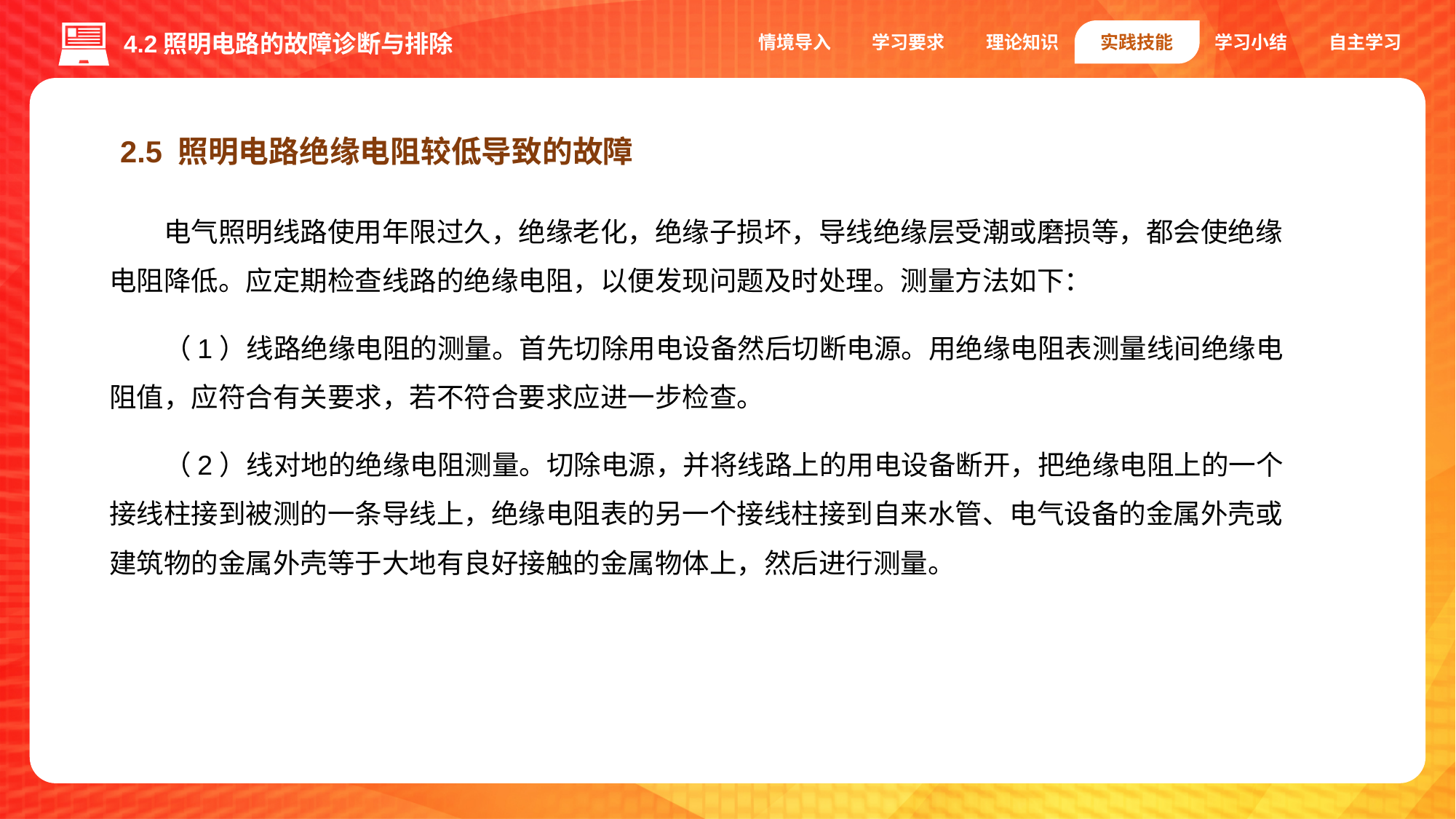

情境导入
学习要求
理论知识
实践技能
学习小结
自主学习

4.2照明电路的故障诊断与排除
2.5 照明电路绝缘电阻较低导致的故障
电气照明线路使用年限过久，绝缘老化，绝缘子损坏，导线绝缘层受潮或磨损等，都会使绝缘电阻降低。应定期检查线路的绝缘电阻，以便发现问题及时处理。测量方法如下：
（1）线路绝缘电阻的测量。首先切除用电设备然后切断电源。用绝缘电阻表测量线间绝缘电阻值，应符合有关要求，若不符合要求应进一步检查。
（2）线对地的绝缘电阻测量。切除电源，并将线路上的用电设备断开，把绝缘电阻上的一个接线柱接到被测的一条导线上，绝缘电阻表的另一个接线柱接到自来水管、电气设备的金属外壳或建筑物的金属外壳等于大地有良好接触的金属物体上，然后进行测量。